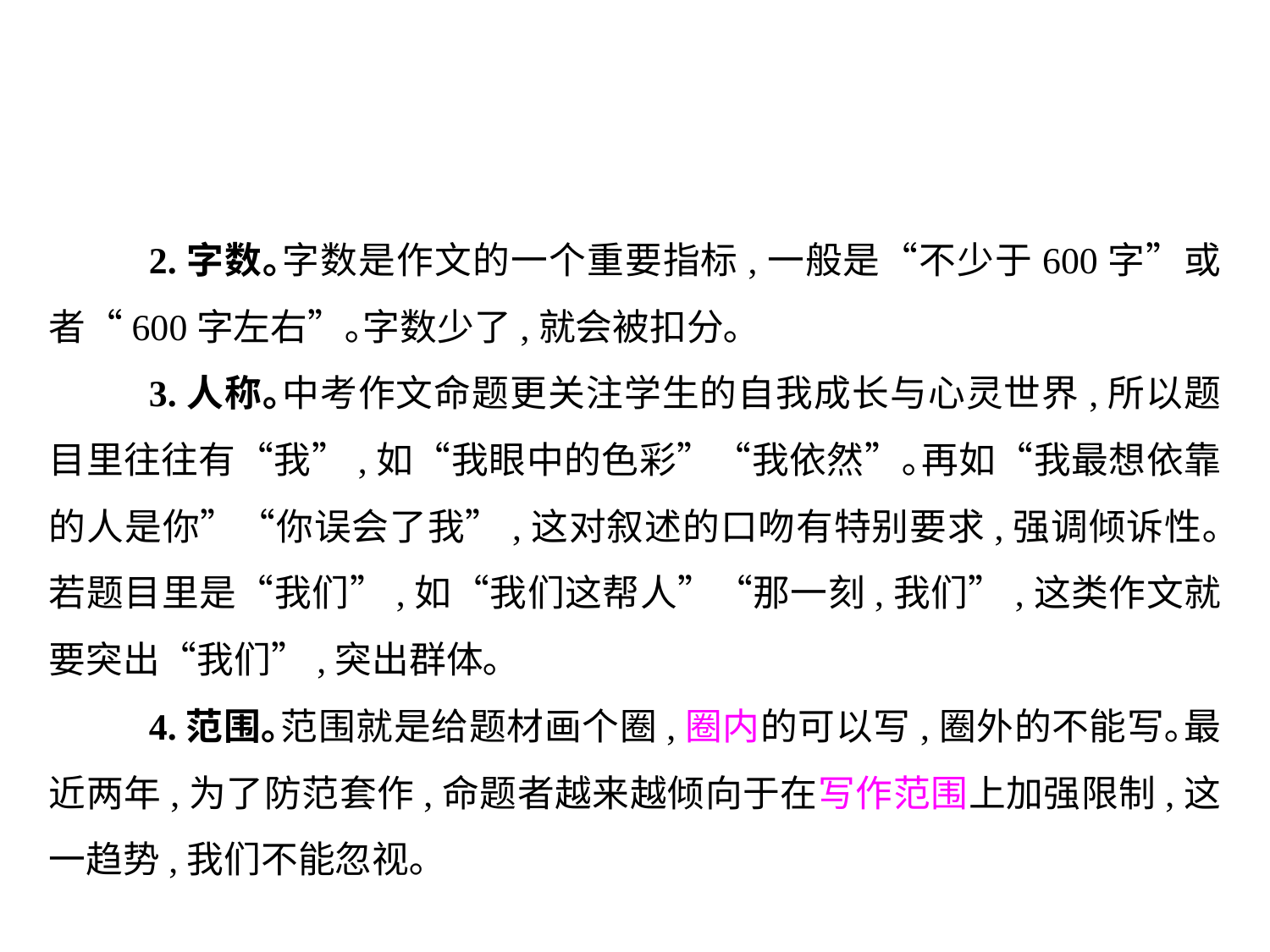

2.字数｡字数是作文的一个重要指标,一般是“不少于600字”或者“600字左右”｡字数少了,就会被扣分｡
3.人称｡中考作文命题更关注学生的自我成长与心灵世界,所以题目里往往有“我”,如“我眼中的色彩”“我依然”｡再如“我最想依靠的人是你”“你误会了我”,这对叙述的口吻有特别要求,强调倾诉性｡若题目里是“我们”,如“我们这帮人”“那一刻,我们”,这类作文就要突出“我们”,突出群体｡
4.范围｡范围就是给题材画个圈,圈内的可以写,圈外的不能写｡最近两年,为了防范套作,命题者越来越倾向于在写作范围上加强限制,这一趋势,我们不能忽视｡